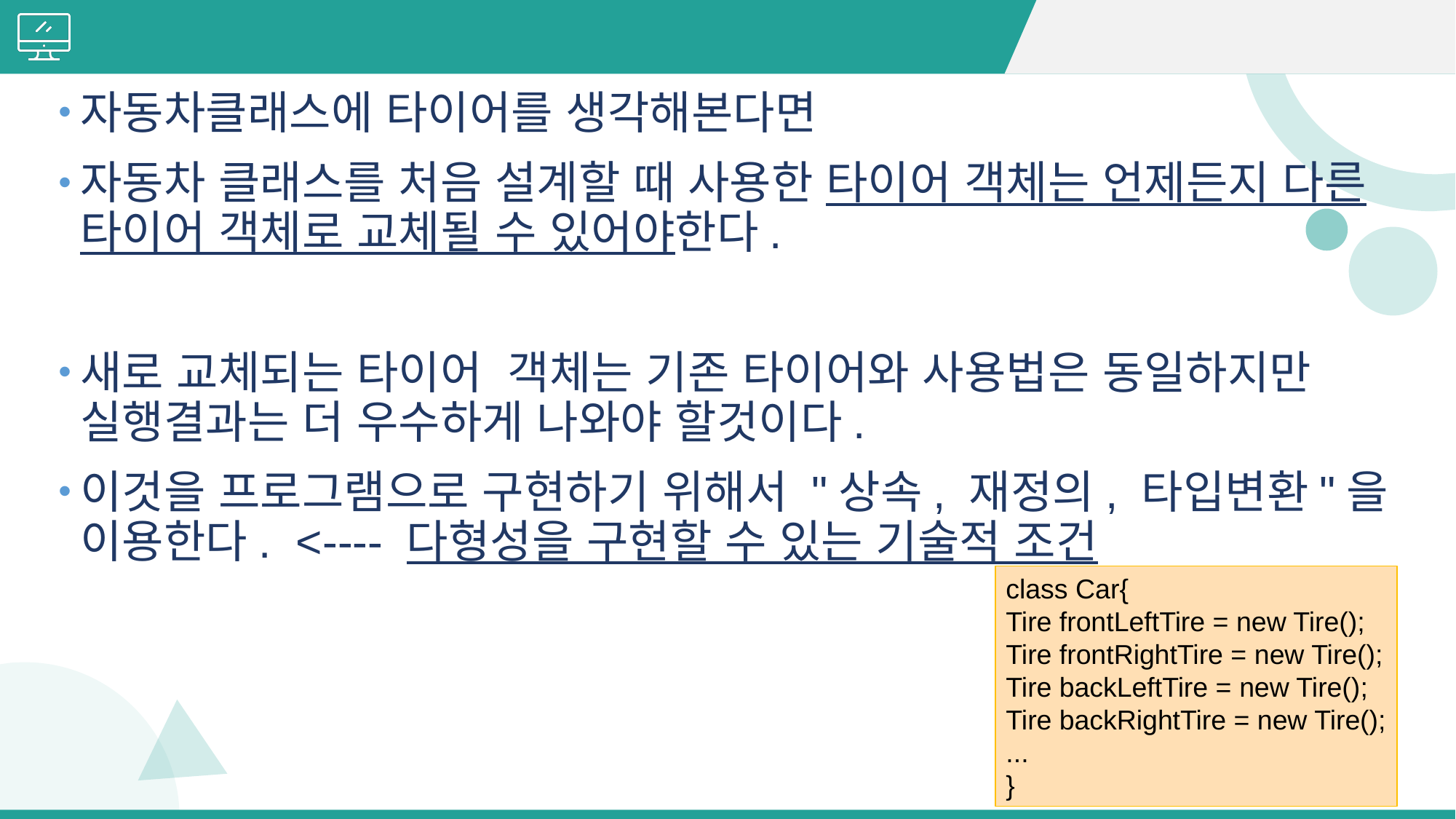

#
자동차클래스에 타이어를 생각해본다면
자동차 클래스를 처음 설계할 때 사용한 타이어 객체는 언제든지 다른 타이어 객체로 교체될 수 있어야한다.

새로 교체되는 타이어  객체는 기존 타이어와 사용법은 동일하지만 실행결과는 더 우수하게 나와야 할것이다.
이것을 프로그램으로 구현하기 위해서 "상속, 재정의, 타입변환"을 이용한다.  <---- 다형성을 구현할 수 있는 기술적 조건

class Car{
Tire frontLeftTire = new Tire();
Tire frontRightTire = new Tire();
Tire backLeftTire = new Tire();
Tire backRightTire = new Tire();
...
}